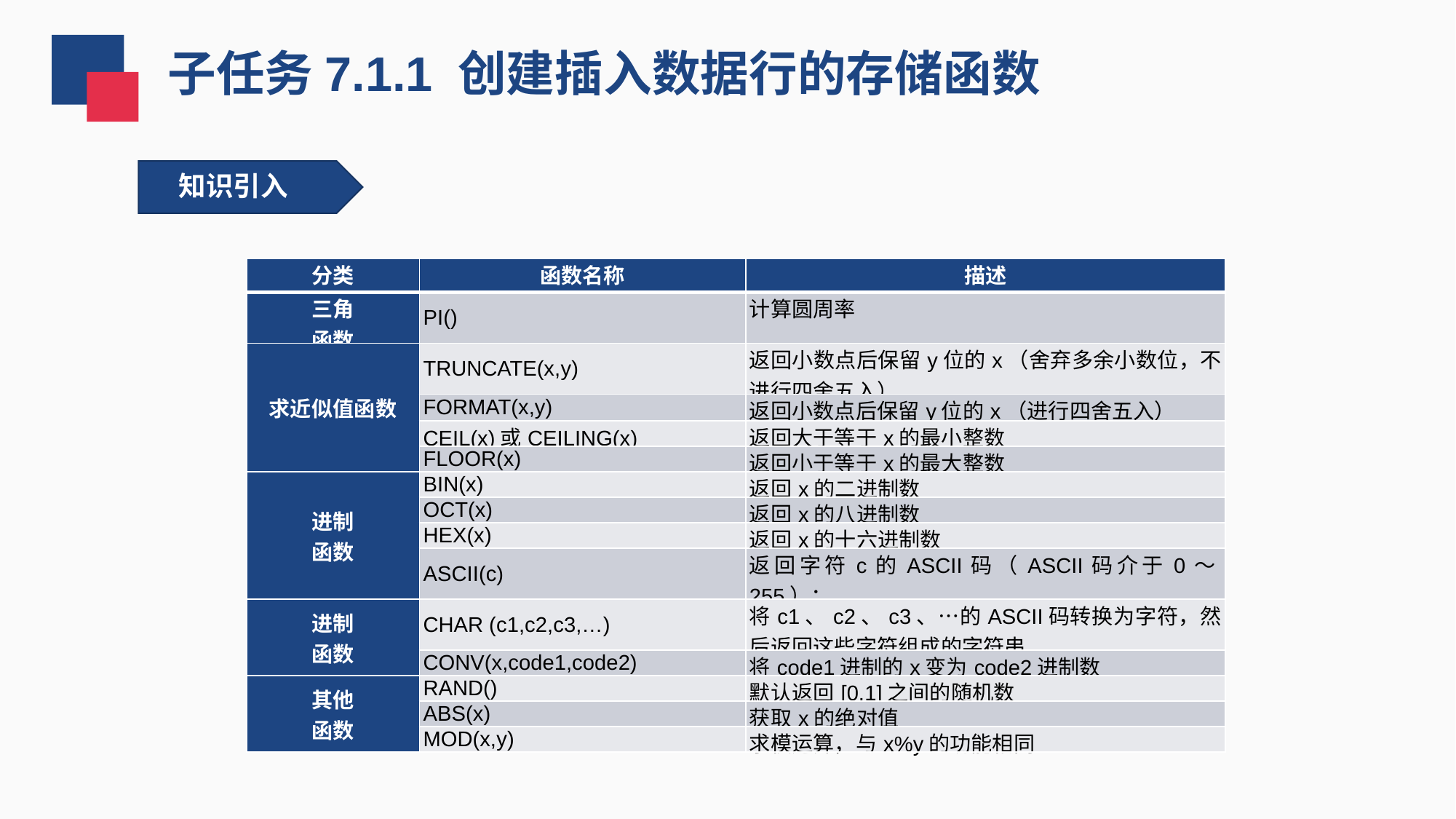

子任务7.1.1 创建插入数据行的存储函数

知识引入
| 分类 | 函数名称 | 描述 |
| --- | --- | --- |
| 三角 函数 | PI() | 计算圆周率 |
| 求近似值函数 | TRUNCATE(x,y) | 返回小数点后保留y位的x（舍弃多余小数位，不进行四舍五入） |
|  | FORMAT(x,y) | 返回小数点后保留y位的x（进行四舍五入） |
|  | CEIL(x)或CEILING(x) | 返回大于等于x的最小整数 |
|  | FLOOR(x) | 返回小于等于x的最大整数 |
| 进制 函数 | BIN(x) | 返回x的二进制数 |
|  | OCT(x) | 返回x的八进制数 |
|  | HEX(x) | 返回x的十六进制数 |
|  | ASCII(c) | 返回字符c的ASCII码（ASCII码介于0～255）； |
| 进制 函数 | CHAR (c1,c2,c3,…) | 将c1、c2、c3、…的ASCII码转换为字符，然后返回这些字符组成的字符串 |
|  | CONV(x,code1,code2) | 将code1进制的x变为code2进制数 |
| 其他 函数 | RAND() | 默认返回[0,1]之间的随机数 |
|  | ABS(x) | 获取x的绝对值 |
|  | MOD(x,y) | 求模运算，与x%y的功能相同 |